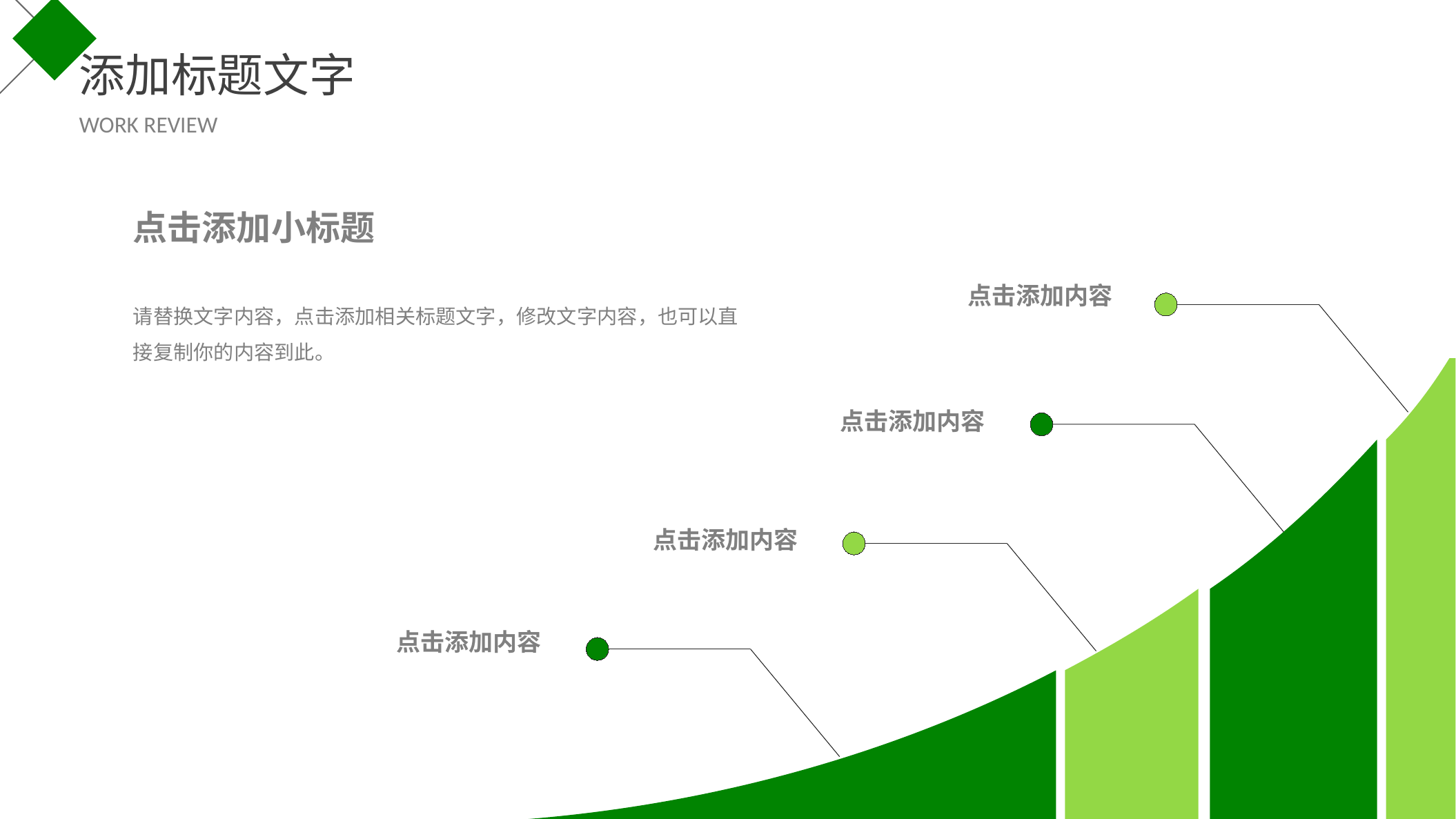

添加标题文字
WORK REVIEW
点击添加小标题

请替换文字内容，点击添加相关标题文字，修改文字内容，也可以直接复制你的内容到此。
点击添加内容

点击添加内容

点击添加内容

点击添加内容